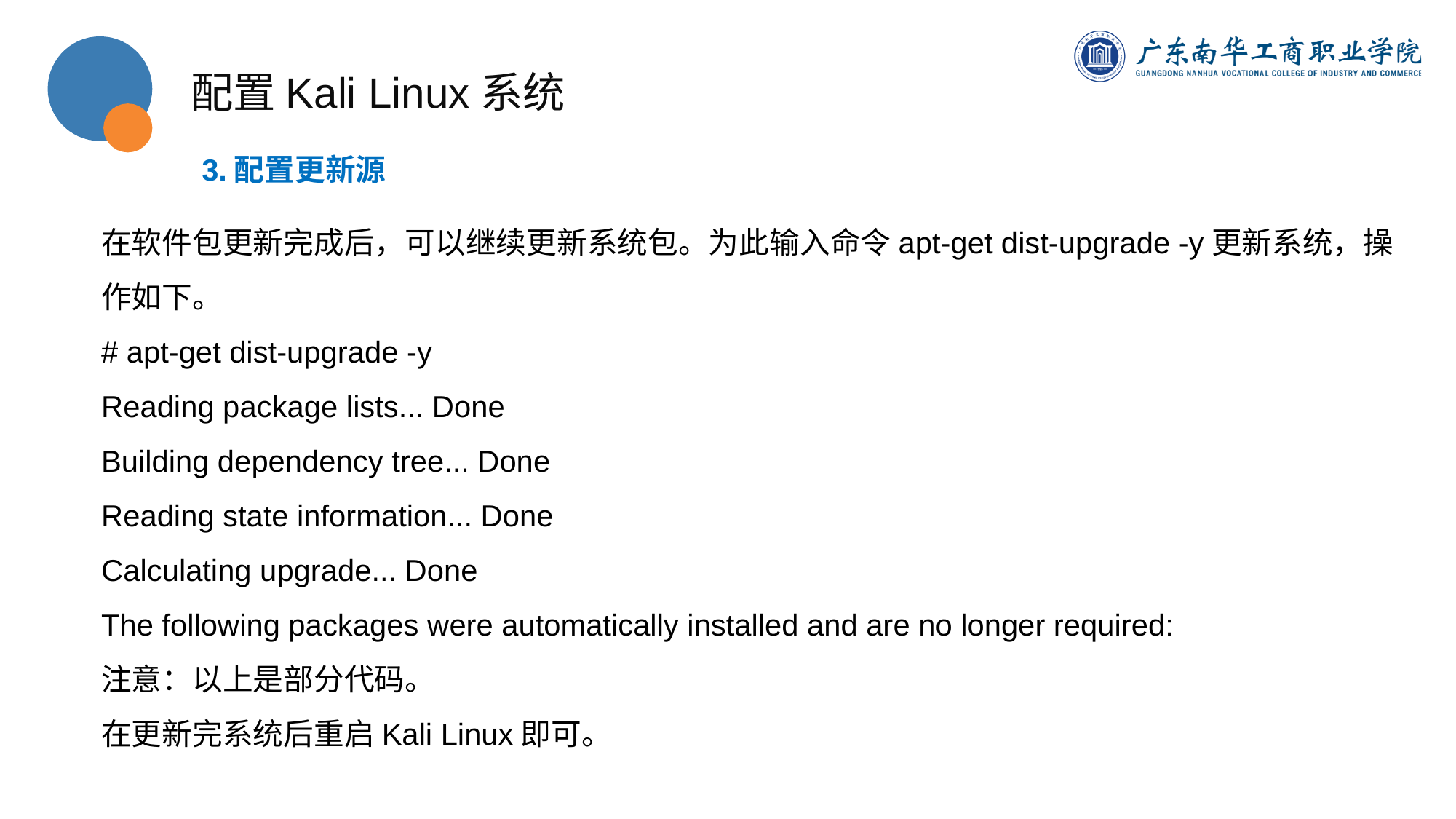

配置Kali Linux系统

3.配置更新源
在软件包更新完成后，可以继续更新系统包。为此输入命令apt-get dist-upgrade -y更新系统，操作如下。
# apt-get dist-upgrade -y
Reading package lists... Done
Building dependency tree... Done
Reading state information... Done
Calculating upgrade... Done
The following packages were automatically installed and are no longer required:
注意：以上是部分代码。
在更新完系统后重启Kali Linux即可。